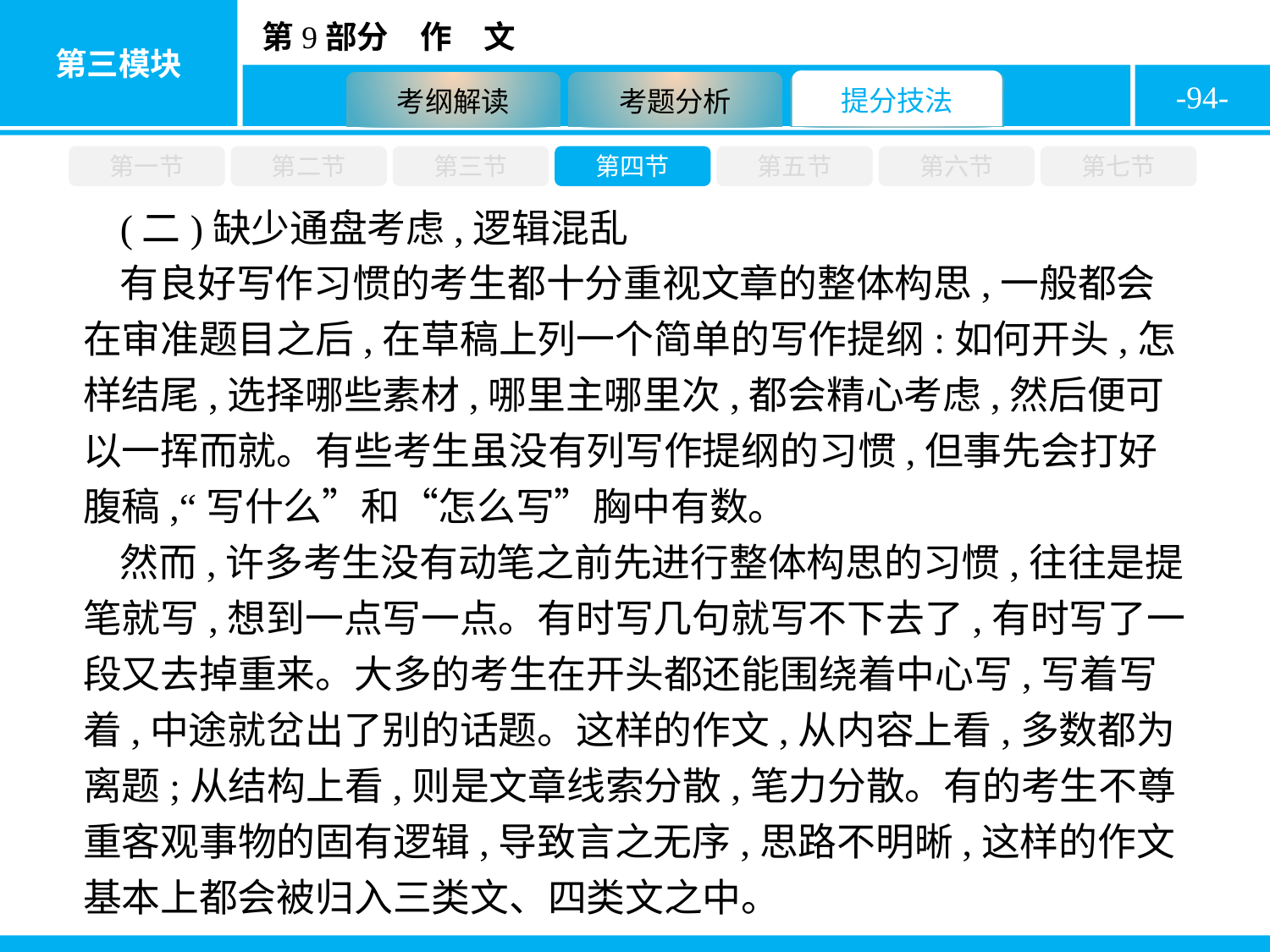

-94-
第一节
第二节
第三节
第四节
第五节
第六节
第七节
(二)缺少通盘考虑,逻辑混乱
有良好写作习惯的考生都十分重视文章的整体构思,一般都会在审准题目之后,在草稿上列一个简单的写作提纲:如何开头,怎样结尾,选择哪些素材,哪里主哪里次,都会精心考虑,然后便可以一挥而就。有些考生虽没有列写作提纲的习惯,但事先会打好腹稿,“写什么”和“怎么写”胸中有数。
然而,许多考生没有动笔之前先进行整体构思的习惯,往往是提笔就写,想到一点写一点。有时写几句就写不下去了,有时写了一段又去掉重来。大多的考生在开头都还能围绕着中心写,写着写着,中途就岔出了别的话题。这样的作文,从内容上看,多数都为离题;从结构上看,则是文章线索分散,笔力分散。有的考生不尊重客观事物的固有逻辑,导致言之无序,思路不明晰,这样的作文基本上都会被归入三类文、四类文之中。